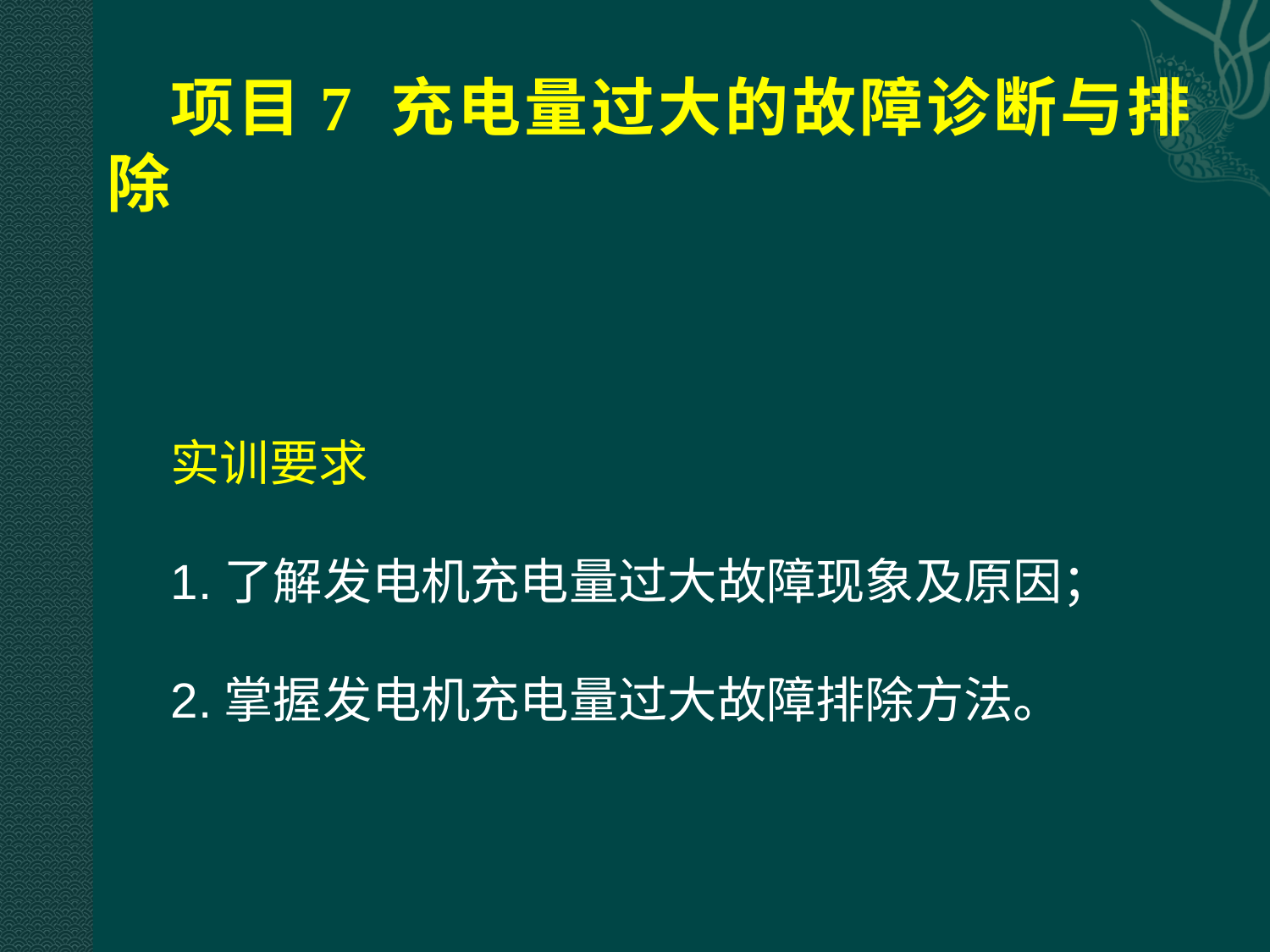

项目7 充电量过大的故障诊断与排除
实训要求
1.了解发电机充电量过大故障现象及原因；
2.掌握发电机充电量过大故障排除方法。